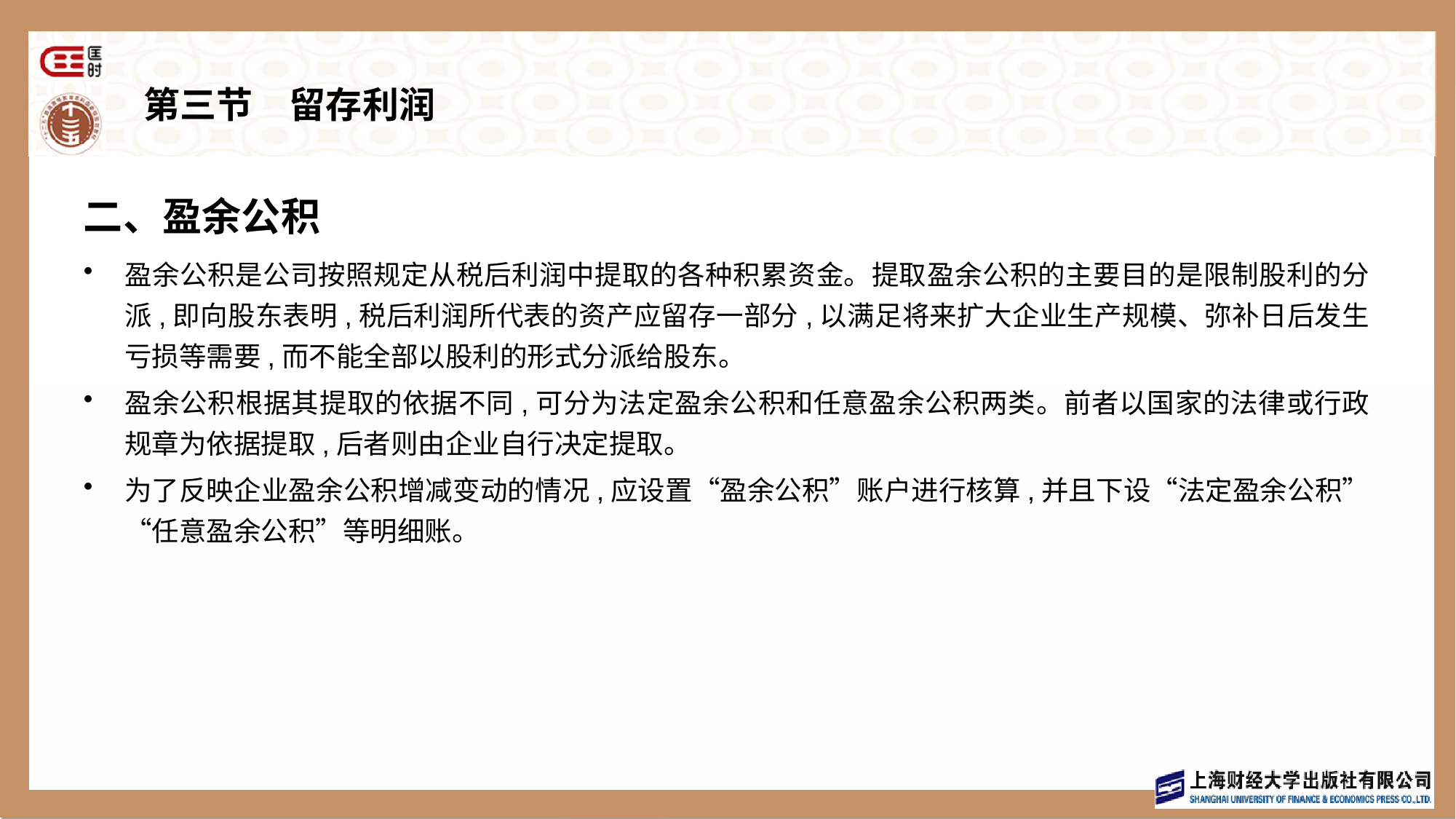

# 第三节　留存利润
二、盈余公积
盈余公积是公司按照规定从税后利润中提取的各种积累资金。提取盈余公积的主要目的是限制股利的分派,即向股东表明,税后利润所代表的资产应留存一部分,以满足将来扩大企业生产规模、弥补日后发生亏损等需要,而不能全部以股利的形式分派给股东。
盈余公积根据其提取的依据不同,可分为法定盈余公积和任意盈余公积两类。前者以国家的法律或行政规章为依据提取,后者则由企业自行决定提取。
为了反映企业盈余公积增减变动的情况,应设置“盈余公积”账户进行核算,并且下设“法定盈余公积” “任意盈余公积”等明细账。